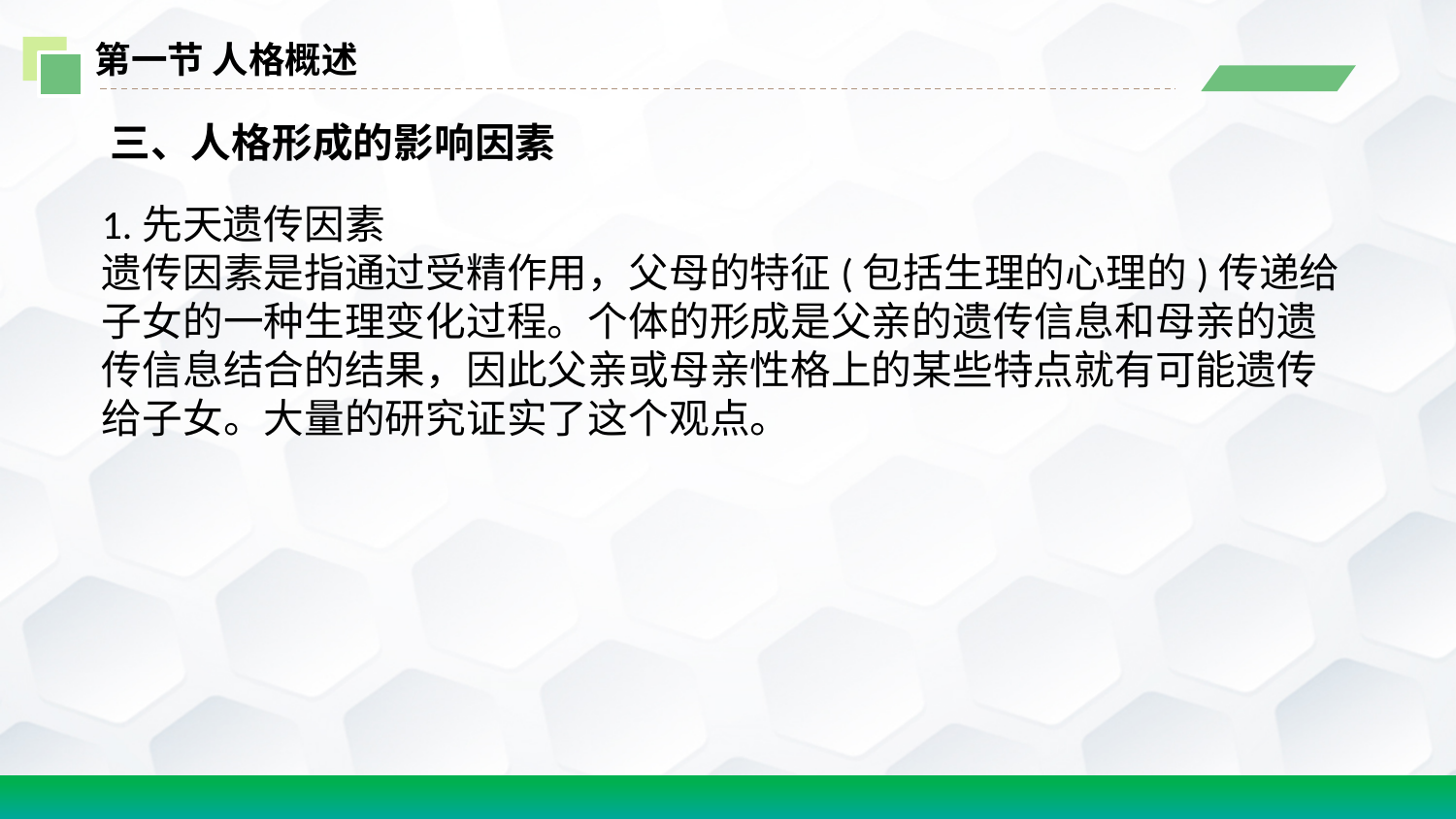

第一节 人格概述
 三、人格形成的影响因素
1.先天遗传因素
遗传因素是指通过受精作用，父母的特征(包括生理的心理的)传递给子女的一种生理变化过程。个体的形成是父亲的遗传信息和母亲的遗传信息结合的结果，因此父亲或母亲性格上的某些特点就有可能遗传给子女。大量的研究证实了这个观点。